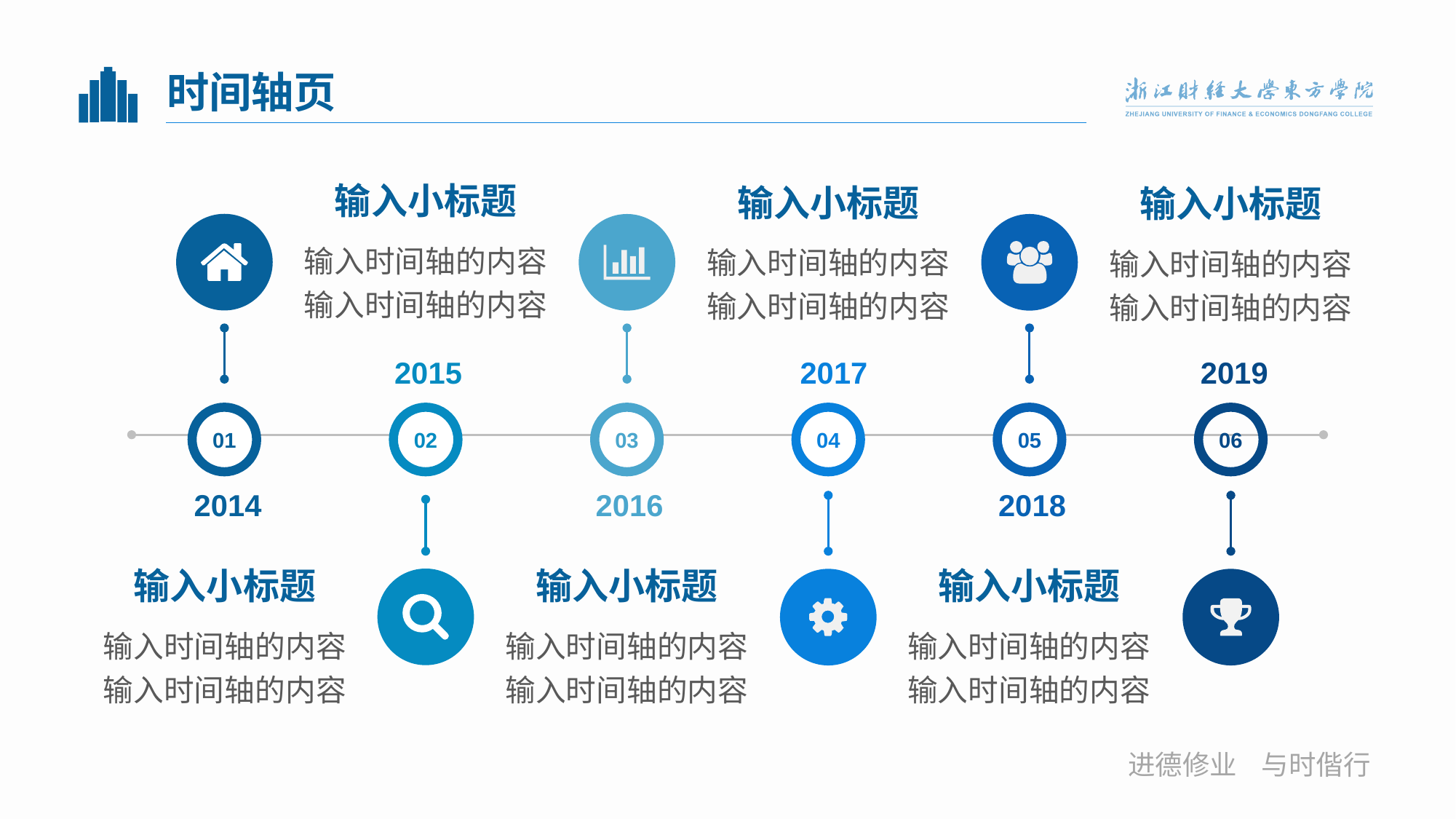

# 时间轴页
输入小标题
输入小标题
输入小标题

输入时间轴的内容输入时间轴的内容
输入时间轴的内容输入时间轴的内容
输入时间轴的内容输入时间轴的内容

2015
2017
2019
01
02
03
04
05
06
2014
2016
2018
输入小标题
输入小标题
输入小标题

输入时间轴的内容输入时间轴的内容
输入时间轴的内容输入时间轴的内容
输入时间轴的内容输入时间轴的内容